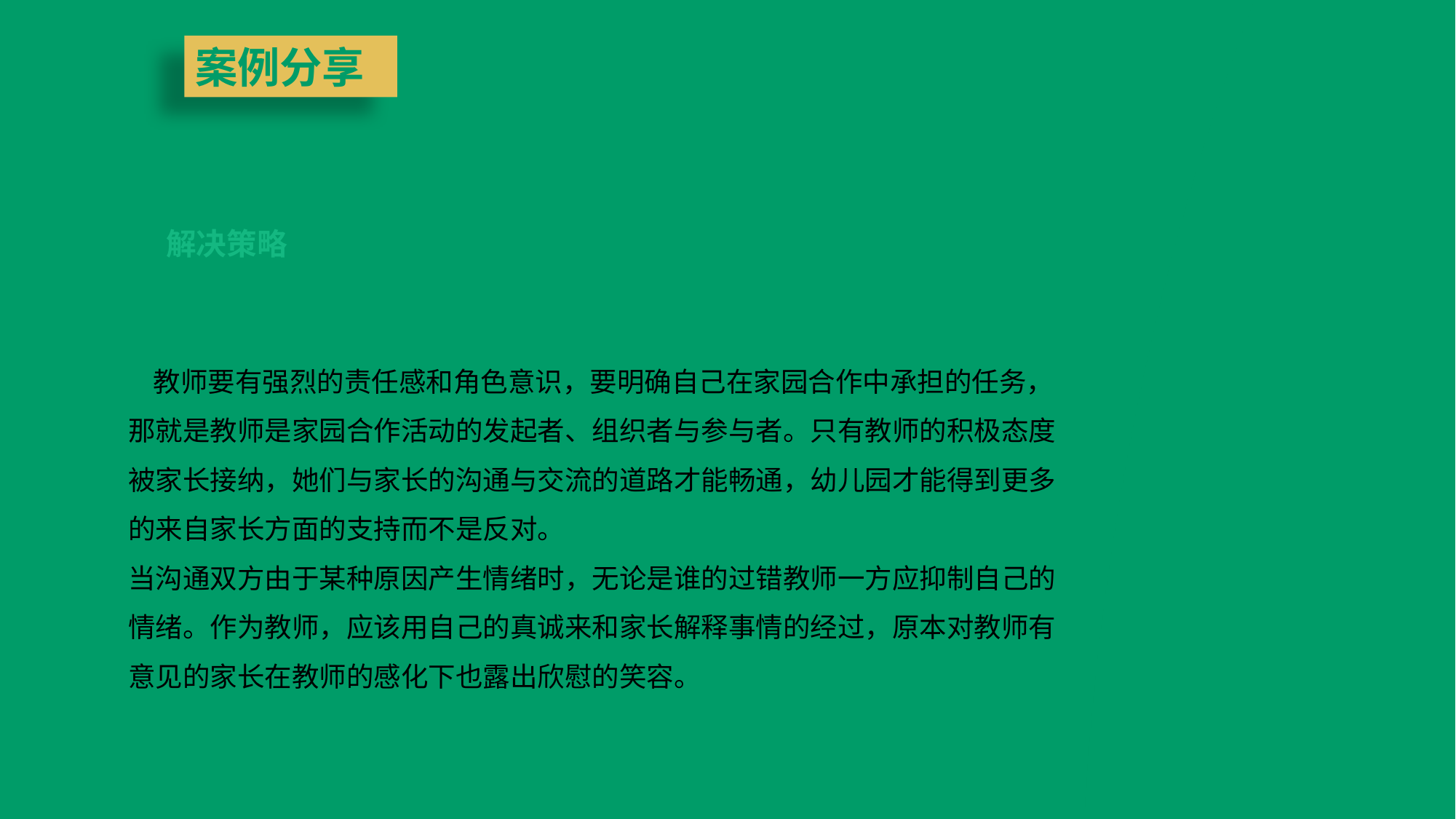

案例分享
解决策略

   教师要有强烈的责任感和角色意识，要明确自己在家园合作中承担的任务，那就是教师是家园合作活动的发起者、组织者与参与者。只有教师的积极态度被家长接纳，她们与家长的沟通与交流的道路才能畅通，幼儿园才能得到更多的来自家长方面的支持而不是反对。
当沟通双方由于某种原因产生情绪时，无论是谁的过错教师一方应抑制自己的情绪。作为教师，应该用自己的真诚来和家长解释事情的经过，原本对教师有意见的家长在教师的感化下也露出欣慰的笑容。

INDUCTION TRAINING